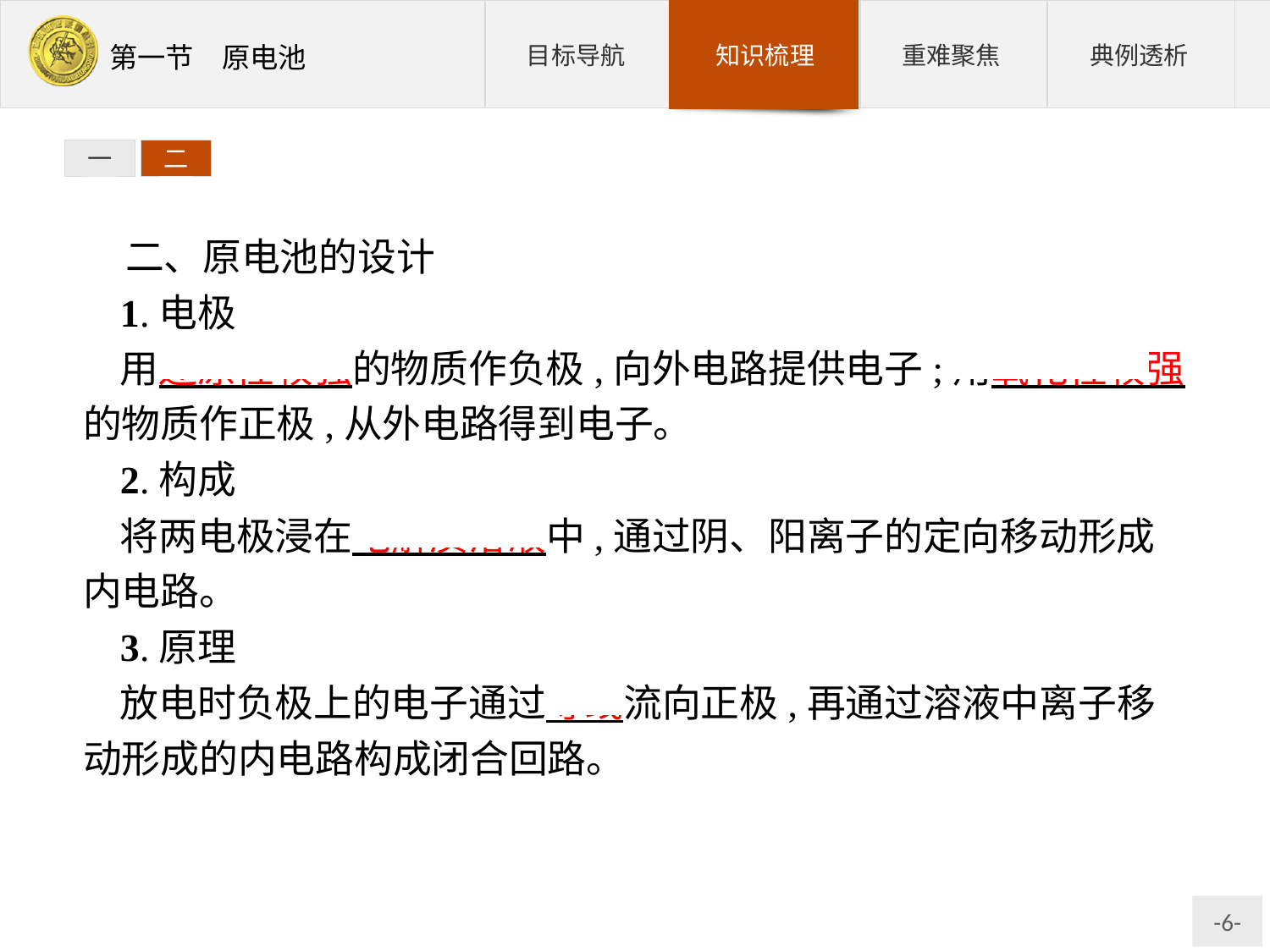

一
二
二、原电池的设计
1.电极
用还原性较强的物质作负极,向外电路提供电子;用氧化性较强的物质作正极,从外电路得到电子。
2.构成
将两电极浸在电解质溶液中,通过阴、阳离子的定向移动形成内电路。
3.原理
放电时负极上的电子通过导线流向正极,再通过溶液中离子移动形成的内电路构成闭合回路。